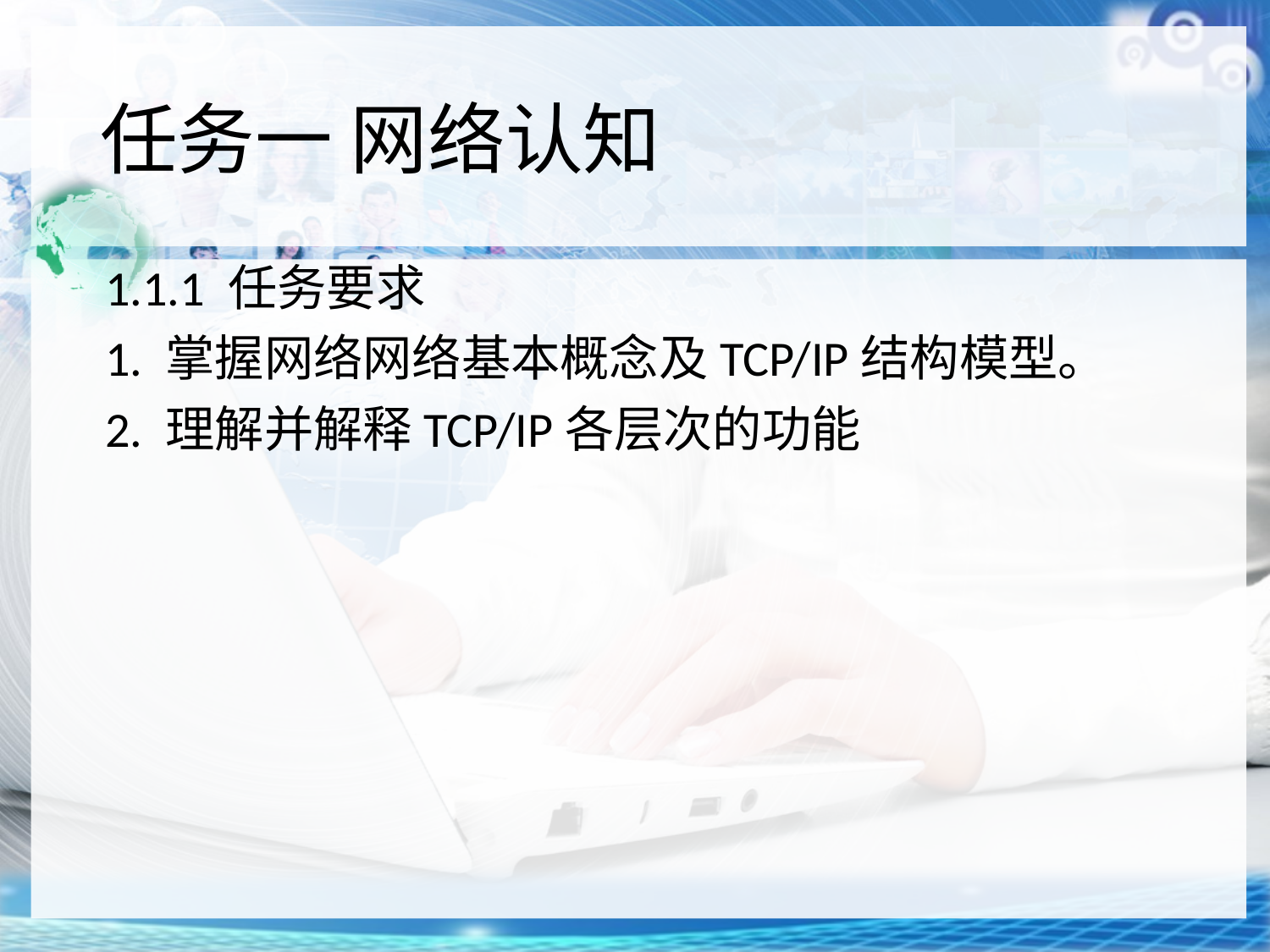

# 任务一 网络认知
1.1.1 任务要求
1. 掌握网络网络基本概念及TCP/IP结构模型。
2. 理解并解释TCP/IP各层次的功能